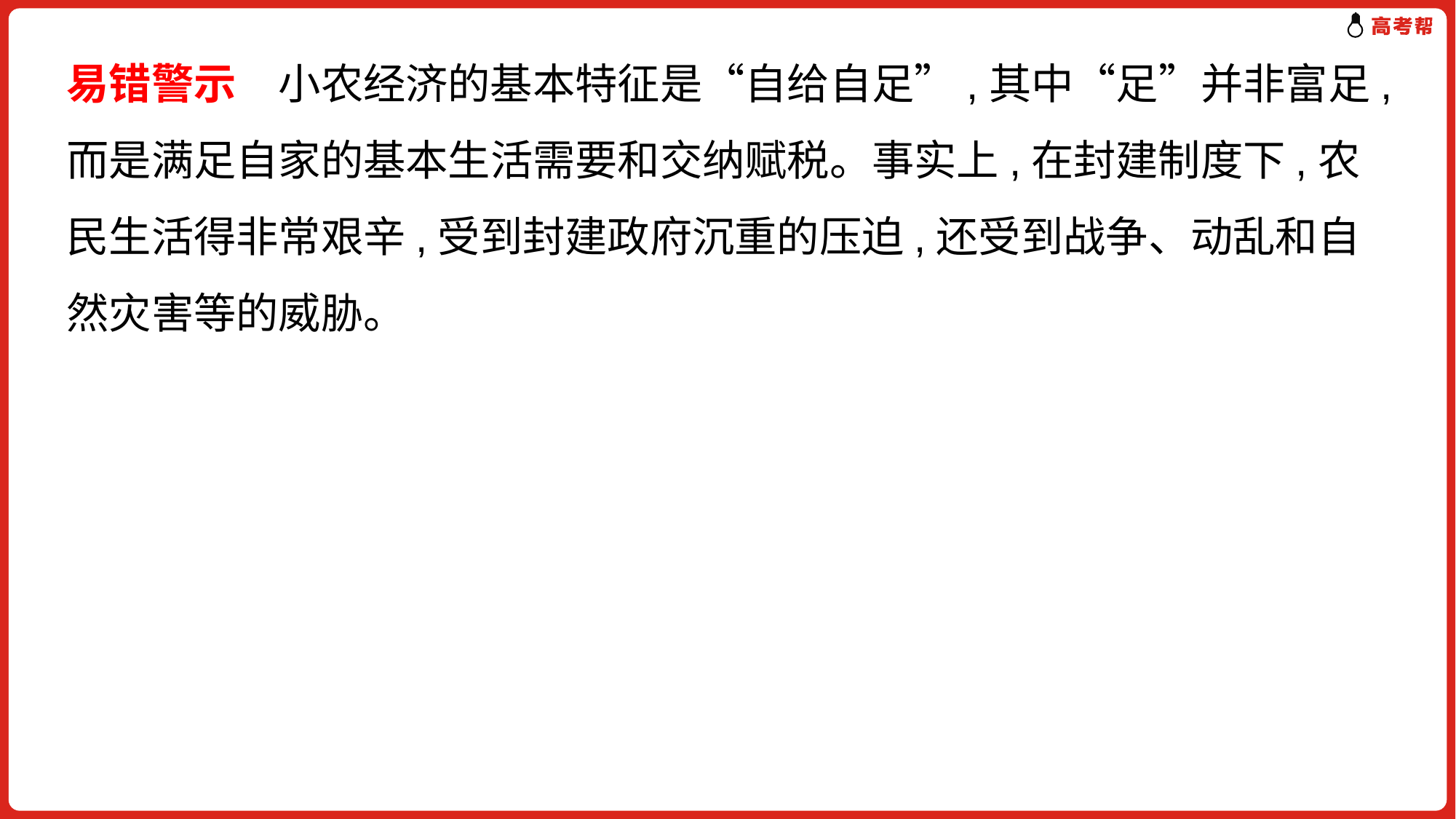

易错警示　小农经济的基本特征是“自给自足”,其中“足”并非富足,而是满足自家的基本生活需要和交纳赋税。事实上,在封建制度下,农民生活得非常艰辛,受到封建政府沉重的压迫,还受到战争、动乱和自然灾害等的威胁。